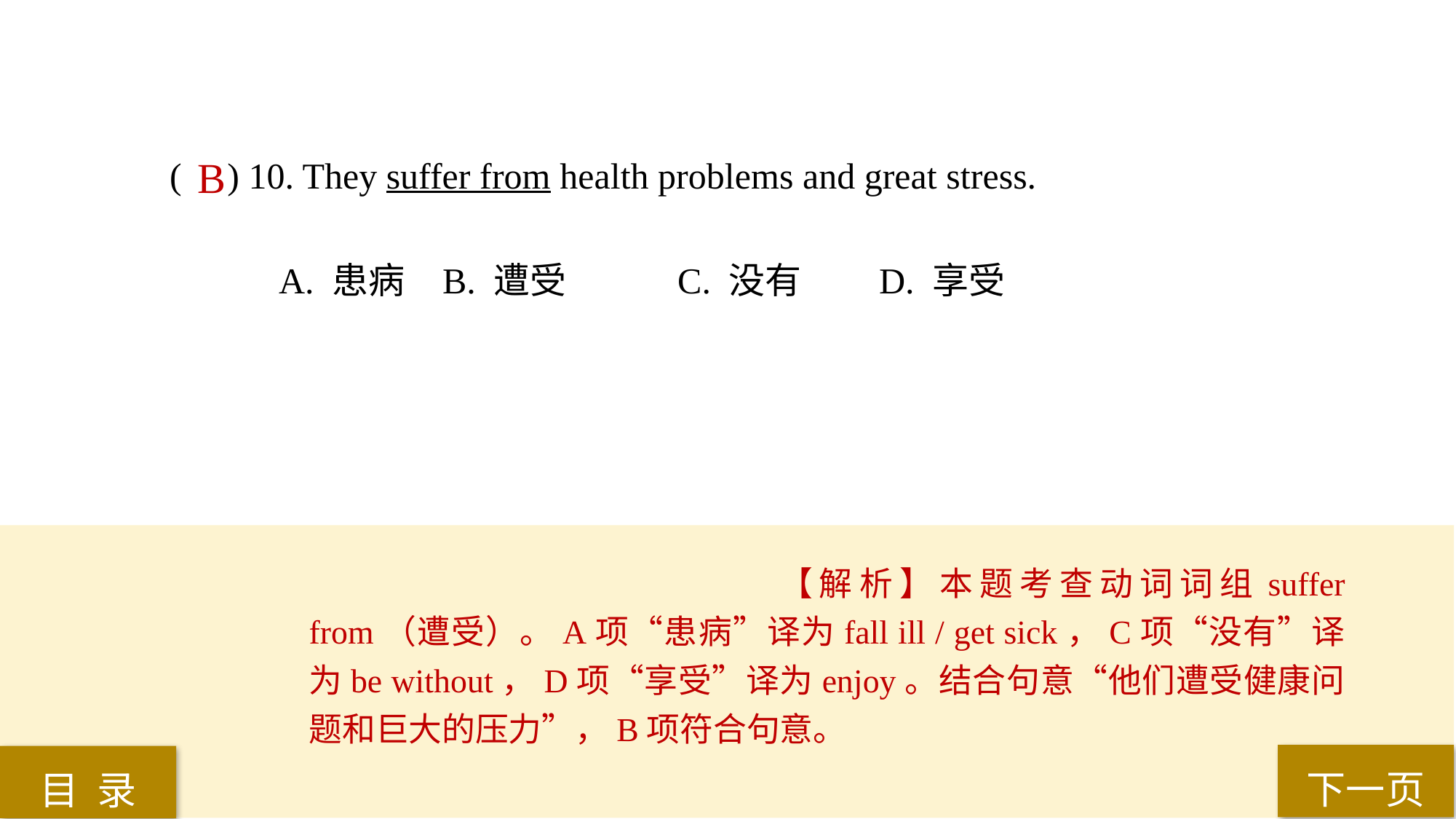

(     ) 10. They suffer from health problems and great stress.

A. 患病 	B. 遭受	 C. 没有 	D. 享受
B
【解析】本题考查动词词组suffer from（遭受）。A项“患病”译为fall ill / get sick，C项“没有”译为be without，D项“享受”译为enjoy。结合句意“他们遭受健康问题和巨大的压力”，B项符合句意。